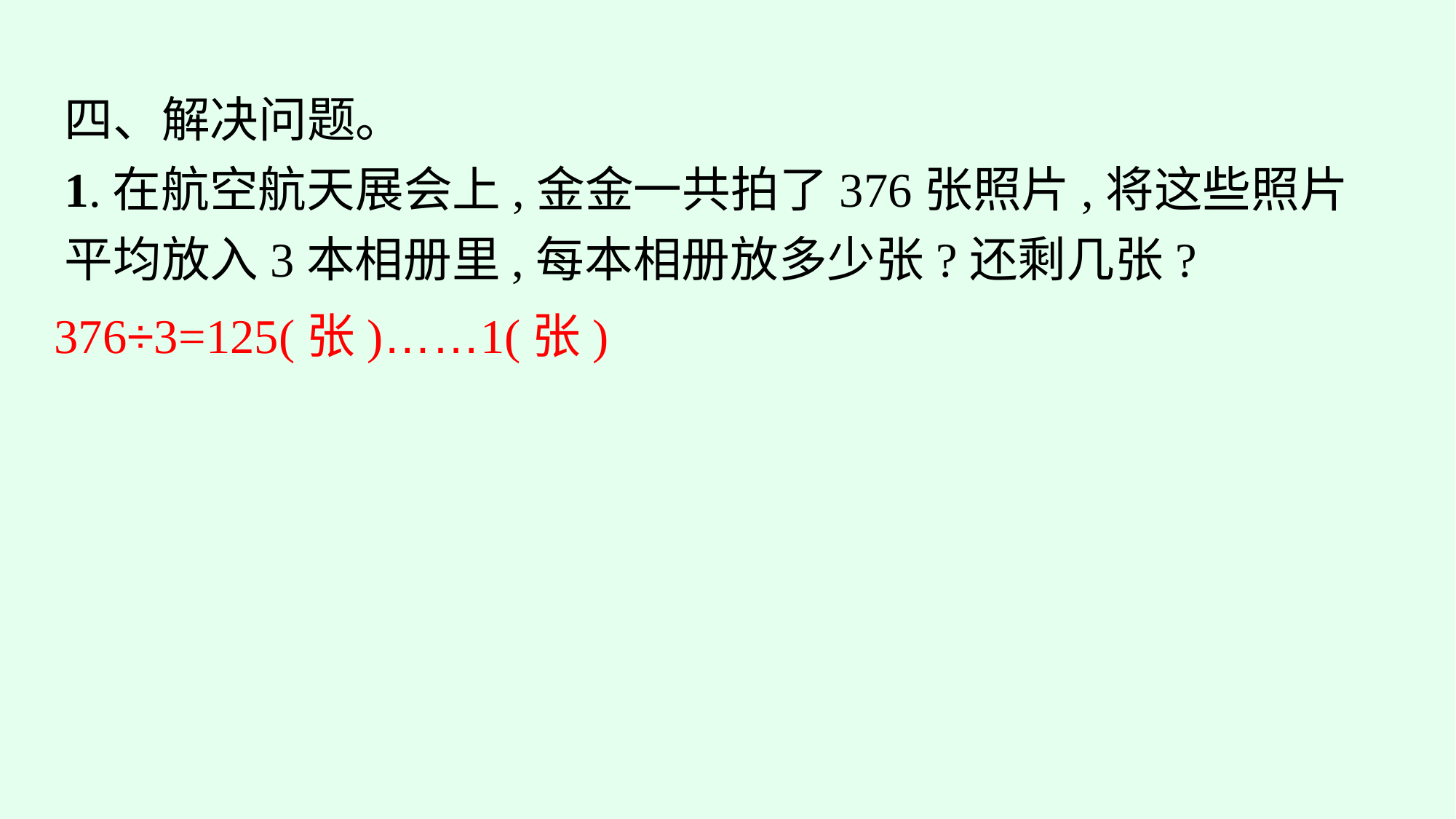

四、解决问题。
1.在航空航天展会上,金金一共拍了376张照片,将这些照片平均放入3本相册里,每本相册放多少张?还剩几张?
376÷3=125(张)……1(张)